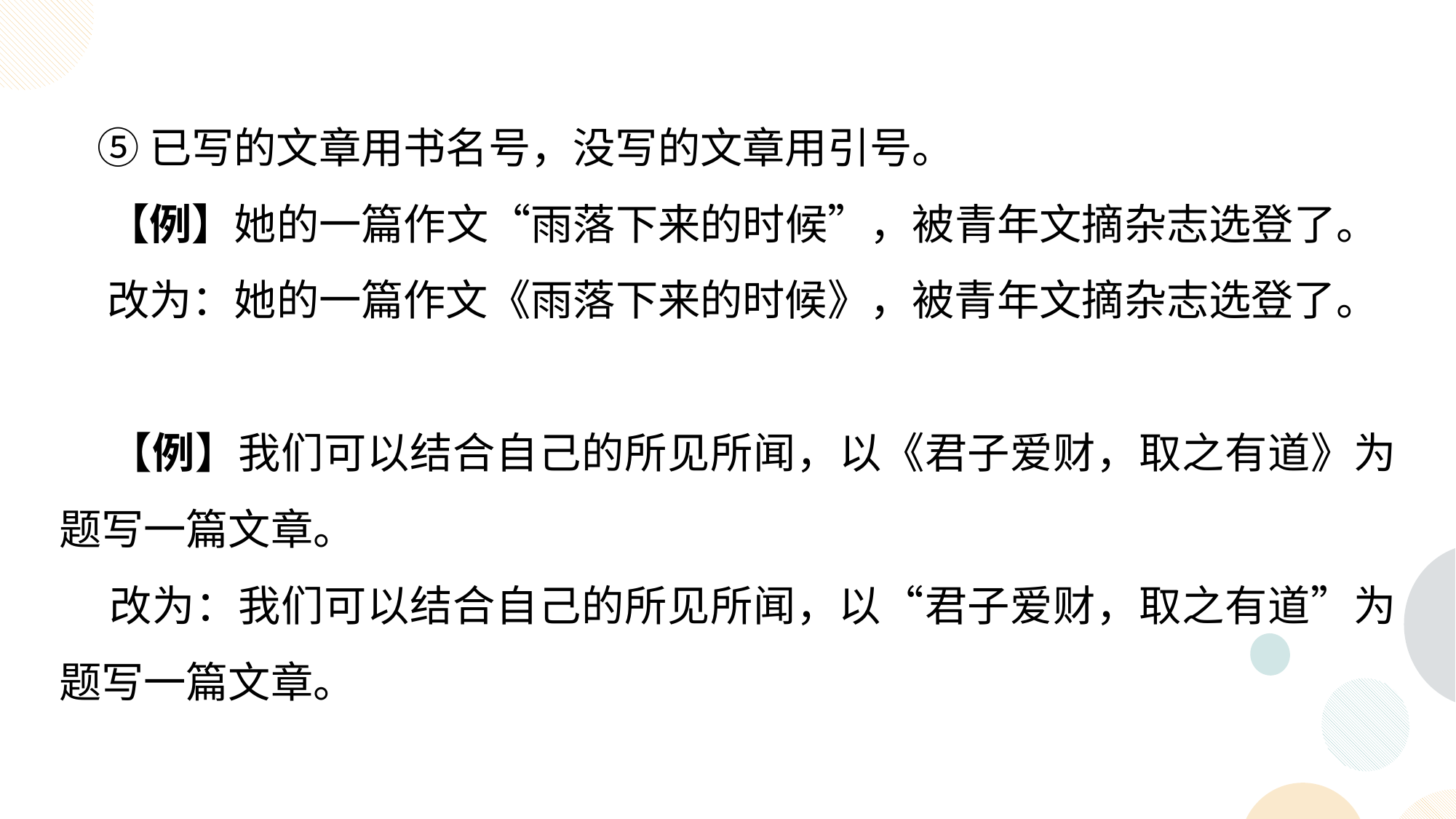

⑤已写的文章用书名号，没写的文章用引号。
    【例】她的一篇作文“雨落下来的时候”，被青年文摘杂志选登了。
    改为：她的一篇作文《雨落下来的时候》，被青年文摘杂志选登了。

    【例】我们可以结合自己的所见所闻，以《君子爱财，取之有道》为题写一篇文章。
    改为：我们可以结合自己的所见所闻，以“君子爱财，取之有道”为题写一篇文章。